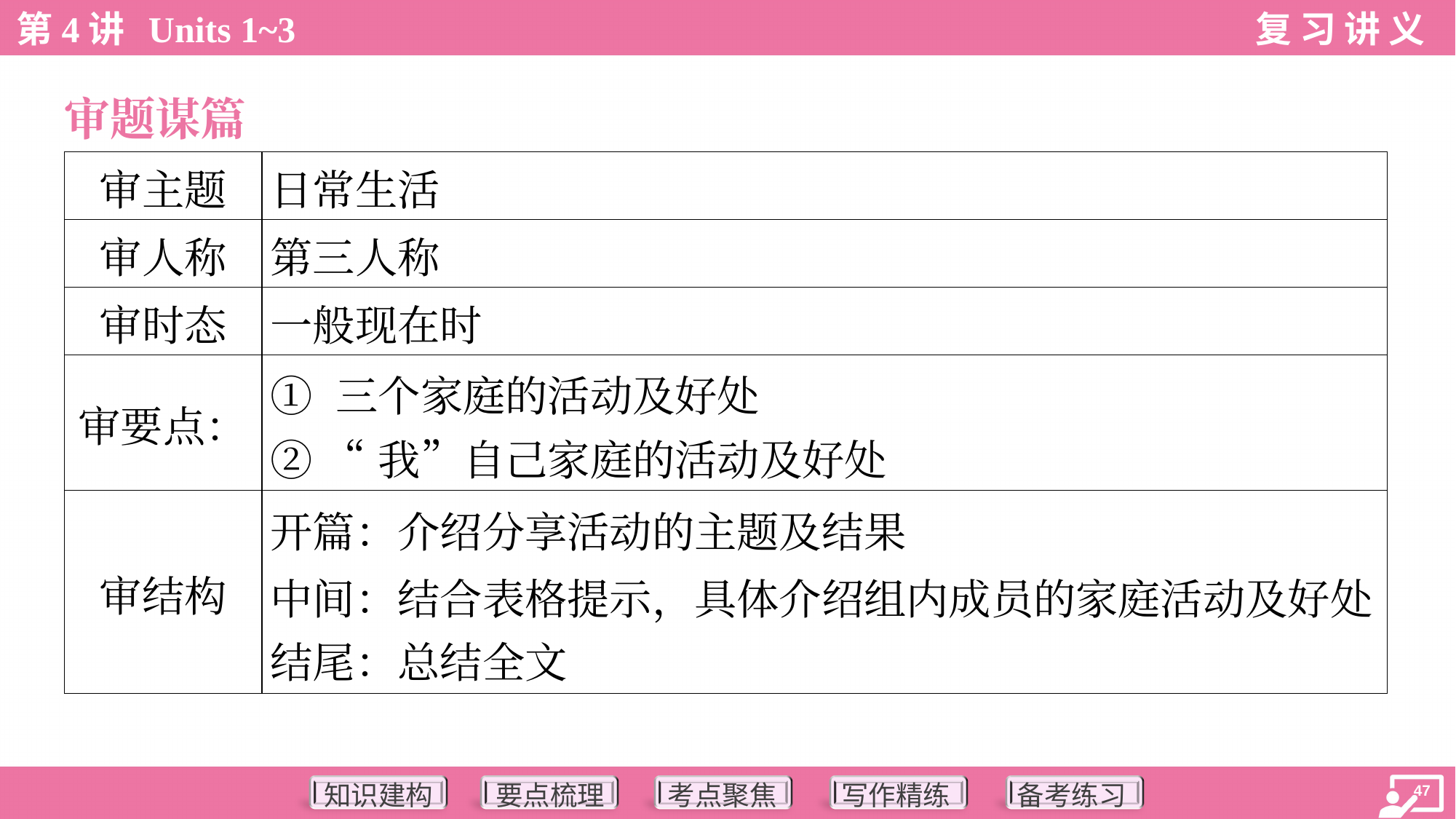

审题谋篇
| 审主题 | 日常生活 |
| --- | --- |
| 审人称 | 第三人称 |
| 审时态 | 一般现在时 |
| 审要点： | ① 三个家庭的活动及好处 ② “我”自己家庭的活动及好处 |
| 审结构 | 开篇：介绍分享活动的主题及结果 中间：结合表格提示，具体介绍组内成员的家庭活动及好处 结尾：总结全文 |